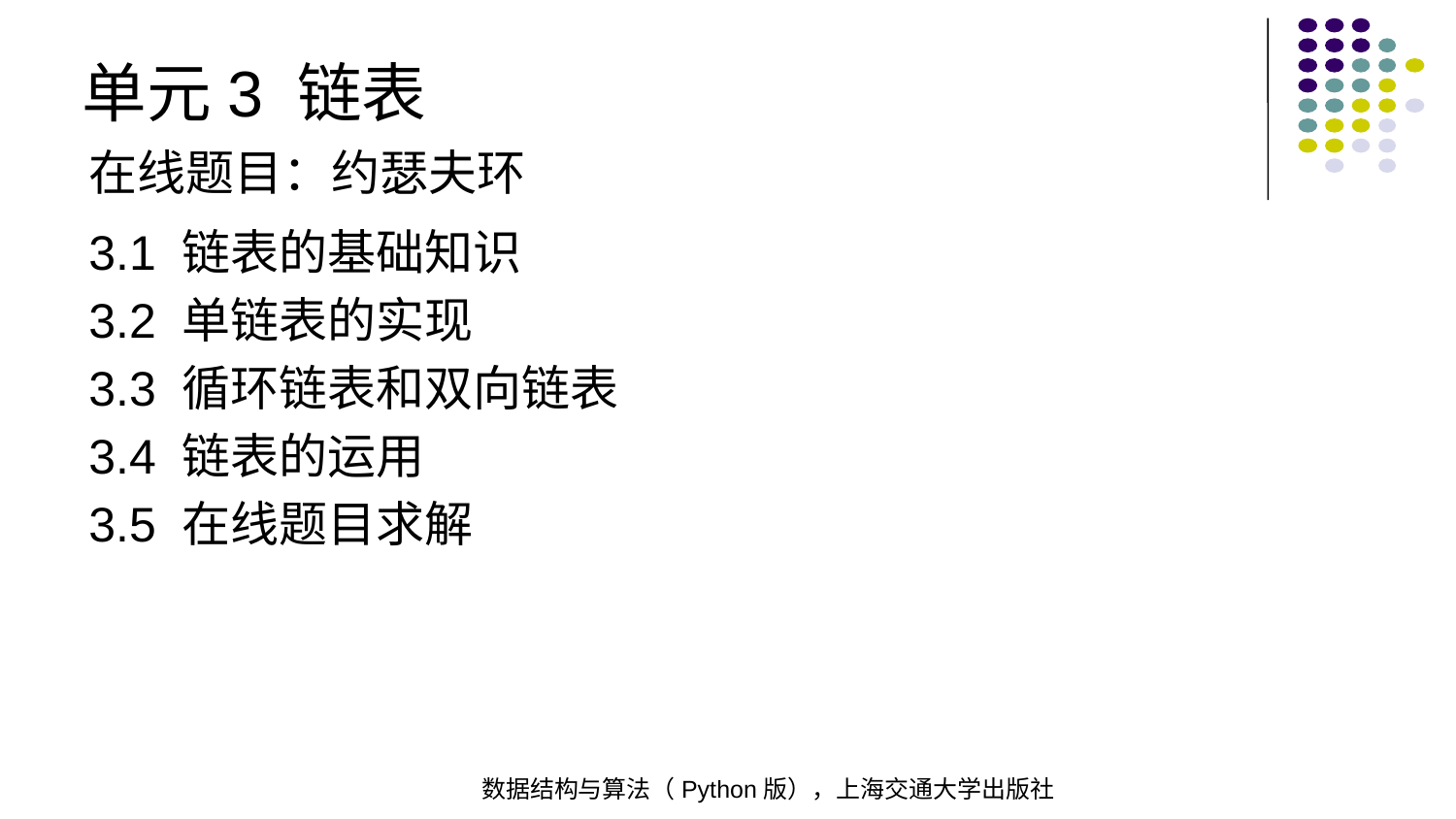

单元3 链表
在线题目：约瑟夫环
3.1 链表的基础知识
3.2 单链表的实现
3.3 循环链表和双向链表
3.4 链表的运用
3.5 在线题目求解